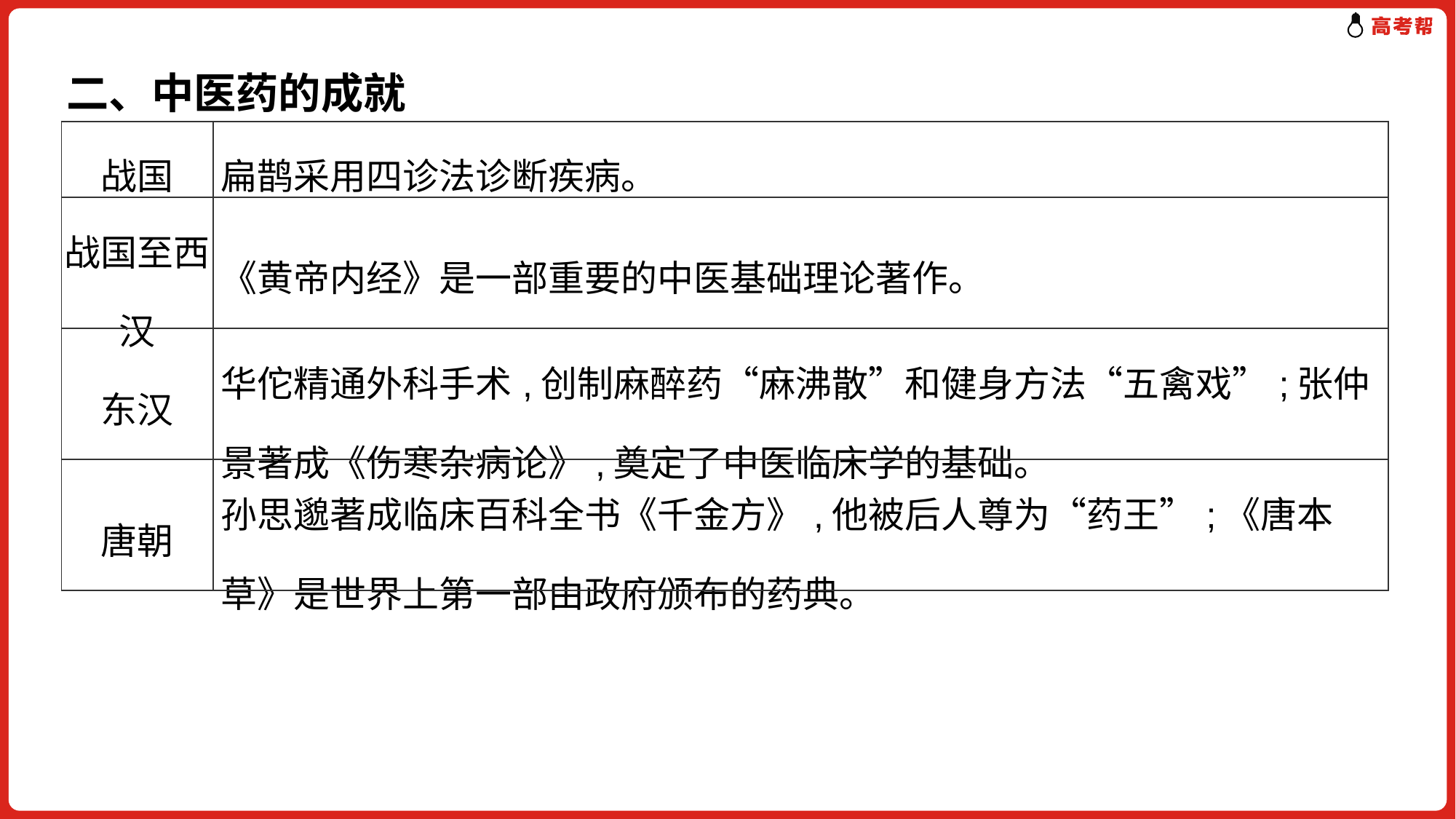

二、中医药的成就
| 战国 | 扁鹊采用四诊法诊断疾病。 |
| --- | --- |
| 战国至西汉 | 《黄帝内经》是一部重要的中医基础理论著作。 |
| 东汉 | 华佗精通外科手术,创制麻醉药“麻沸散”和健身方法“五禽戏”;张仲景著成《伤寒杂病论》,奠定了中医临床学的基础。 |
| 唐朝 | 孙思邈著成临床百科全书《千金方》,他被后人尊为“药王”;《唐本草》是世界上第一部由政府颁布的药典。 |